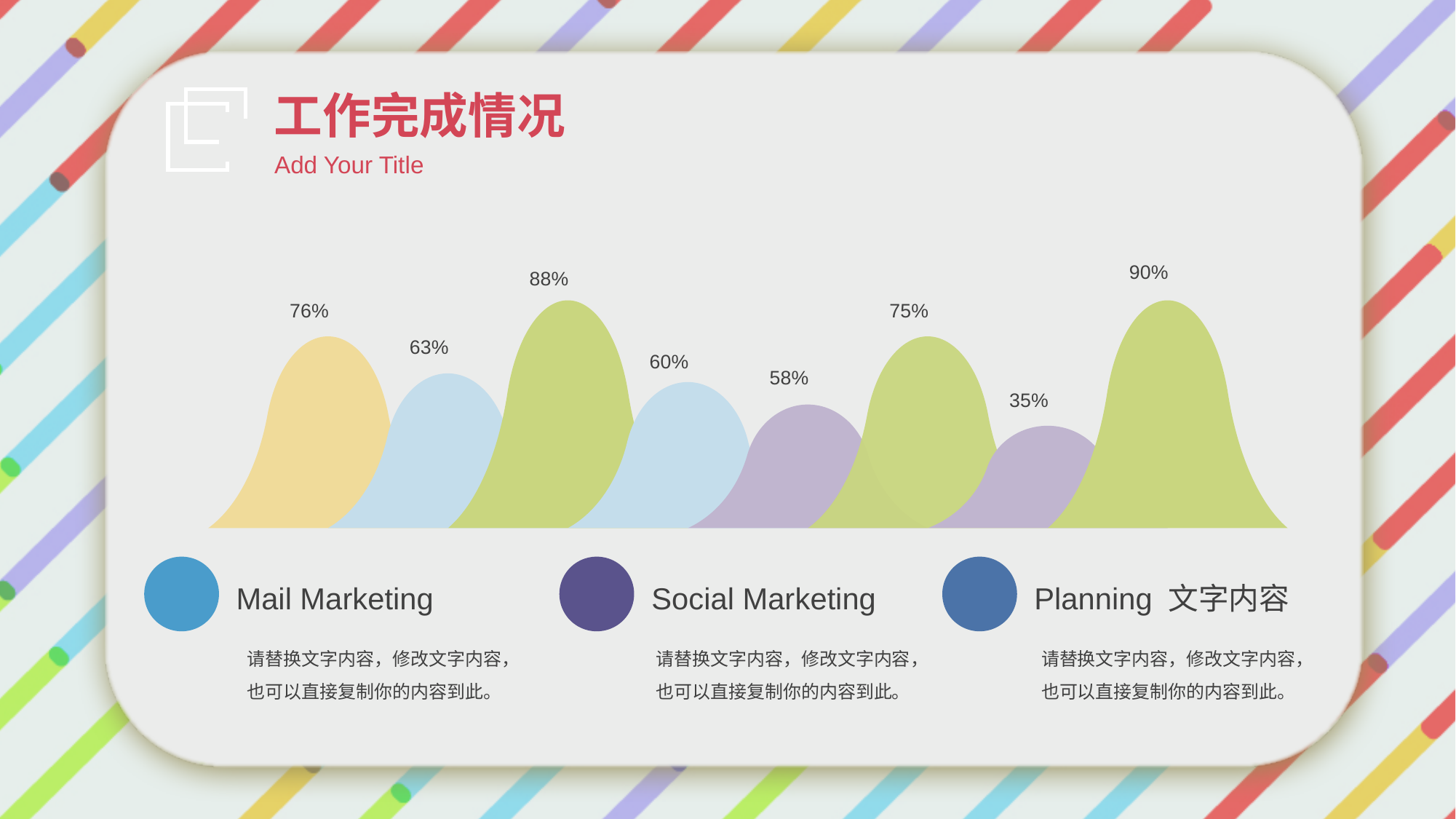

工作完成情况

Add Your Title
90%
88%
76%
75%
63%
60%
58%
35%

Mail Marketing
Social Marketing
Planning 文字内容
请替换文字内容，修改文字内容，也可以直接复制你的内容到此。
请替换文字内容，修改文字内容，也可以直接复制你的内容到此。
请替换文字内容，修改文字内容，也可以直接复制你的内容到此。